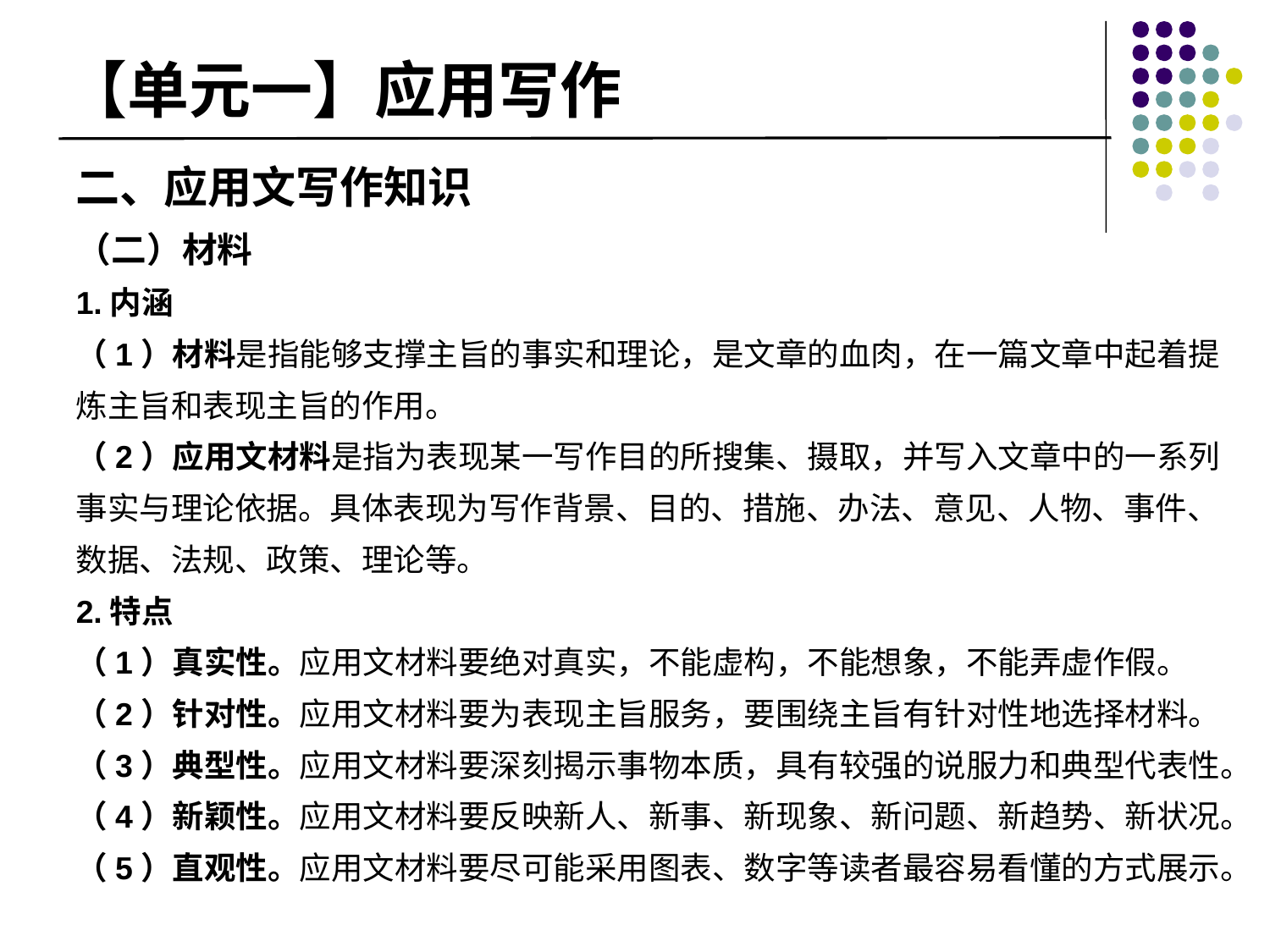

# 【单元一】应用写作
二、应用文写作知识
（二）材料
1.内涵
（1）材料是指能够支撑主旨的事实和理论，是文章的血肉，在一篇文章中起着提炼主旨和表现主旨的作用。
（2）应用文材料是指为表现某一写作目的所搜集、摄取，并写入文章中的一系列事实与理论依据。具体表现为写作背景、目的、措施、办法、意见、人物、事件、数据、法规、政策、理论等。
2.特点
（1）真实性。应用文材料要绝对真实，不能虚构，不能想象，不能弄虚作假。
（2）针对性。应用文材料要为表现主旨服务，要围绕主旨有针对性地选择材料。
（3）典型性。应用文材料要深刻揭示事物本质，具有较强的说服力和典型代表性。（4）新颖性。应用文材料要反映新人、新事、新现象、新问题、新趋势、新状况。
（5）直观性。应用文材料要尽可能采用图表、数字等读者最容易看懂的方式展示。